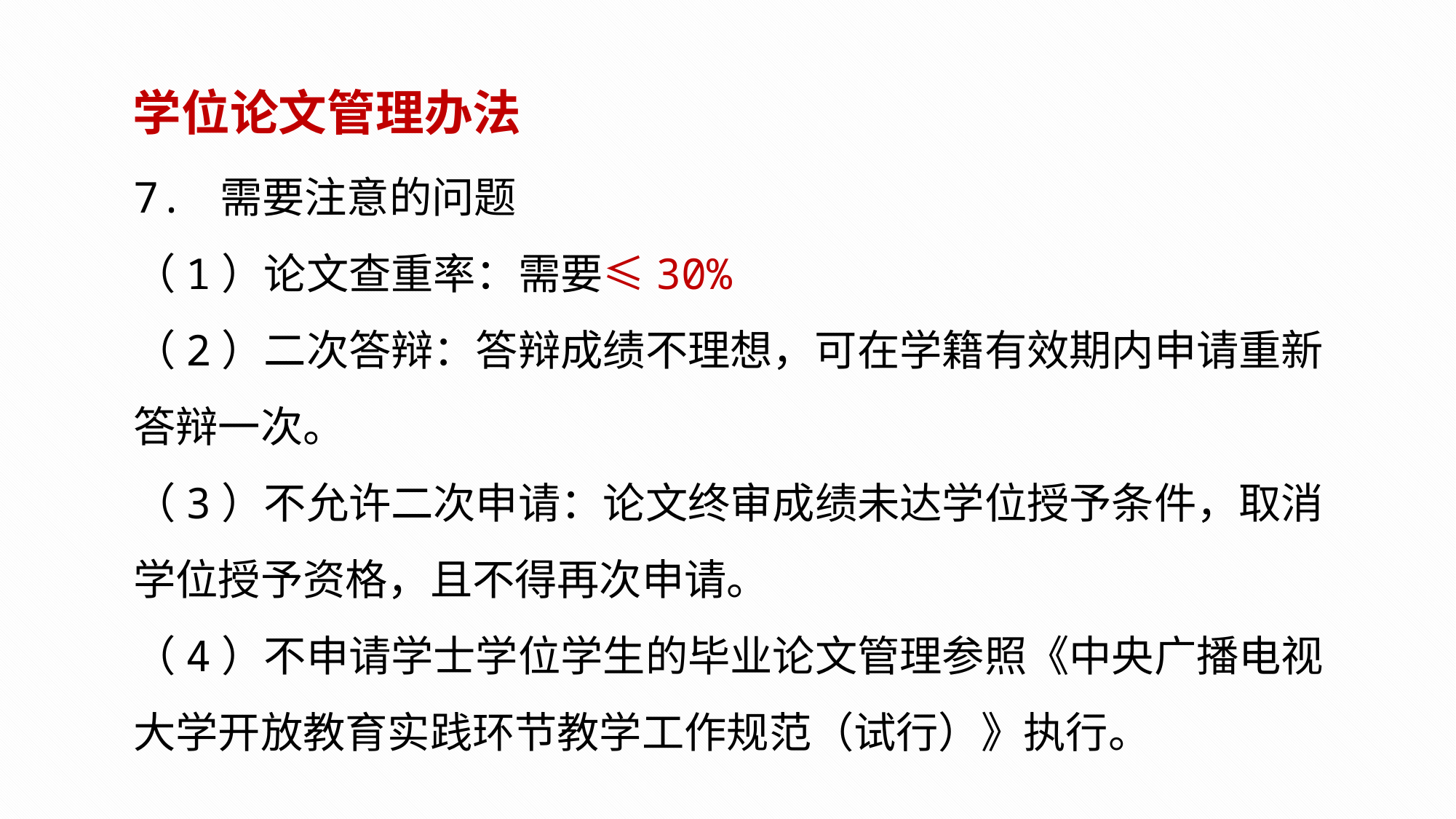

学位论文管理办法
7. 需要注意的问题
（1）论文查重率：需要≤30%
（2）二次答辩：答辩成绩不理想，可在学籍有效期内申请重新答辩一次。
（3）不允许二次申请：论文终审成绩未达学位授予条件，取消学位授予资格，且不得再次申请。
（4）不申请学士学位学生的毕业论文管理参照《中央广播电视大学开放教育实践环节教学工作规范（试行）》执行。